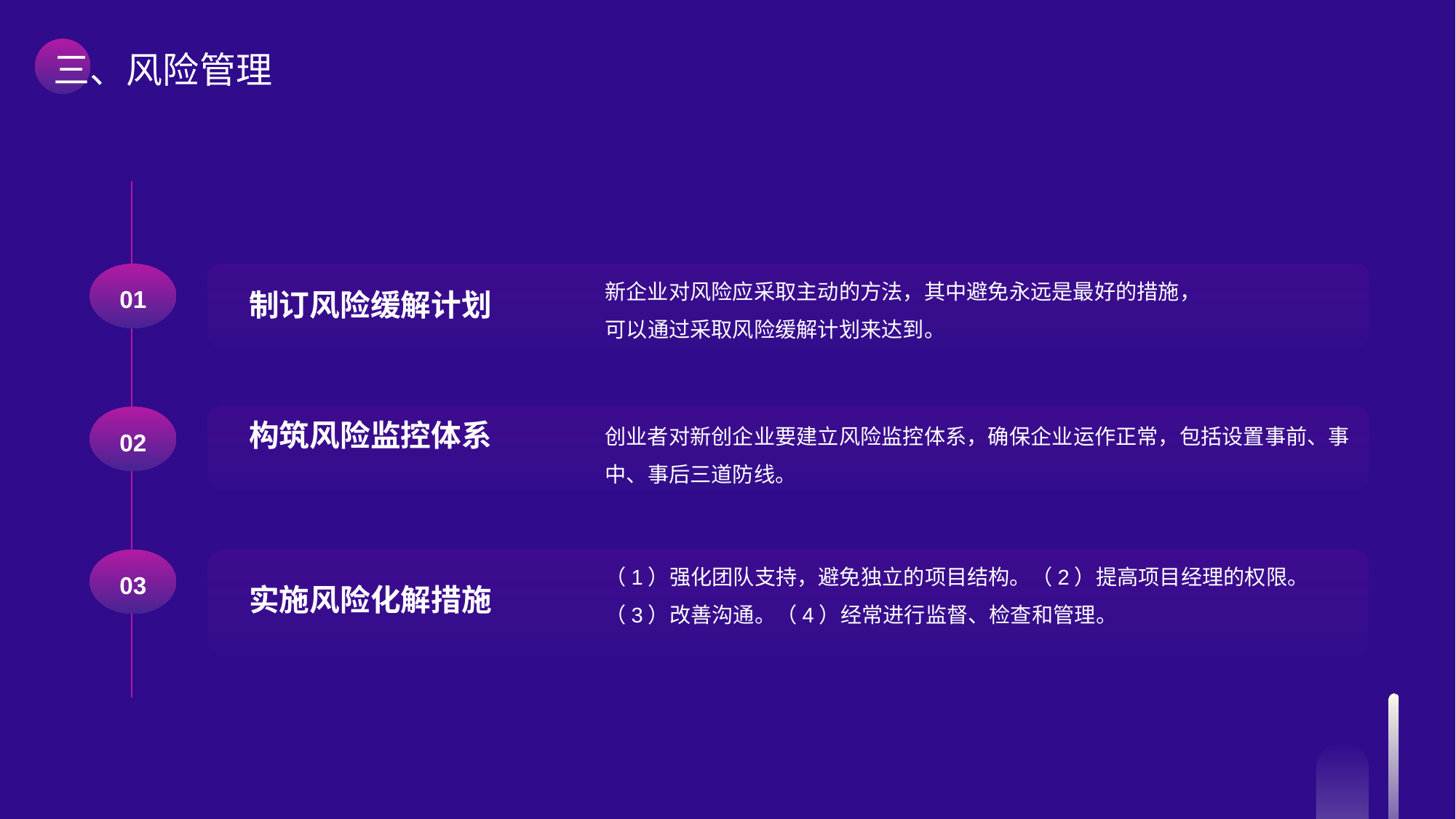

三、风险管理
01

新企业对风险应采取主动的方法，其中避免永远是最好的措施，
可以通过采取风险缓解计划来达到。
制订风险缓解计划
02

创业者对新创企业要建立风险监控体系，确保企业运作正常，包括设置事前、事
中、事后三道防线。
构筑风险监控体系

03
（1）强化团队支持，避免独立的项目结构。（2）提高项目经理的权限。
（3）改善沟通。（4）经常进行监督、检查和管理。
实施风险化解措施